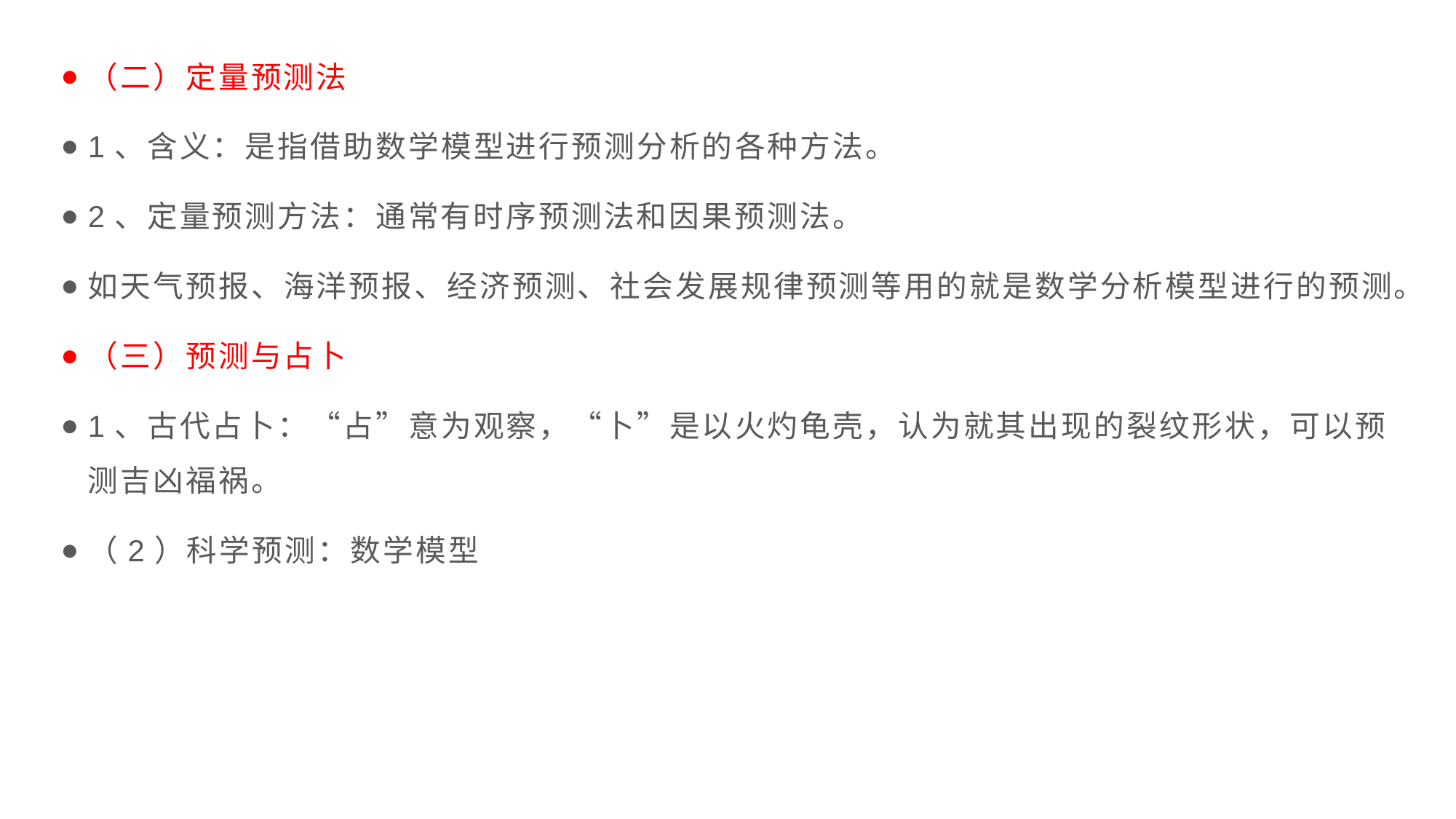

（二）定量预测法
1、含义：是指借助数学模型进行预测分析的各种方法。
2、定量预测方法：通常有时序预测法和因果预测法。
如天气预报、海洋预报、经济预测、社会发展规律预测等用的就是数学分析模型进行的预测。
（三）预测与占卜
1、古代占卜：“占”意为观察，“卜”是以火灼龟壳，认为就其出现的裂纹形状，可以预测吉凶福祸。
（2）科学预测：数学模型

8